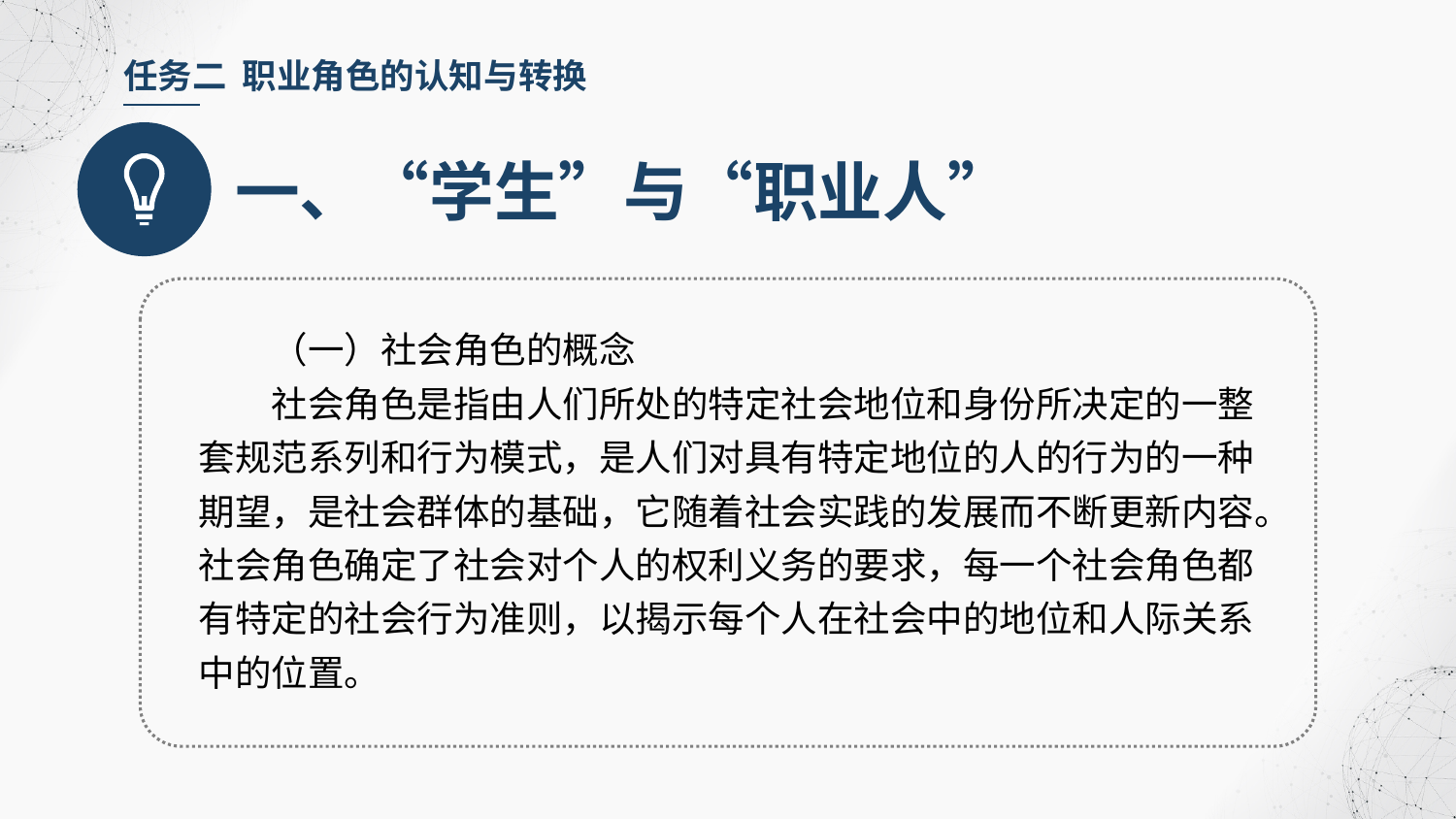

任务二  职业角色的认知与转换

一、“学生”与“职业人”

（一）社会角色的概念
社会角色是指由人们所处的特定社会地位和身份所决定的一整套规范系列和行为模式，是人们对具有特定地位的人的行为的一种期望，是社会群体的基础，它随着社会实践的发展而不断更新内容。社会角色确定了社会对个人的权利义务的要求，每一个社会角色都有特定的社会行为准则，以揭示每个人在社会中的地位和人际关系中的位置。